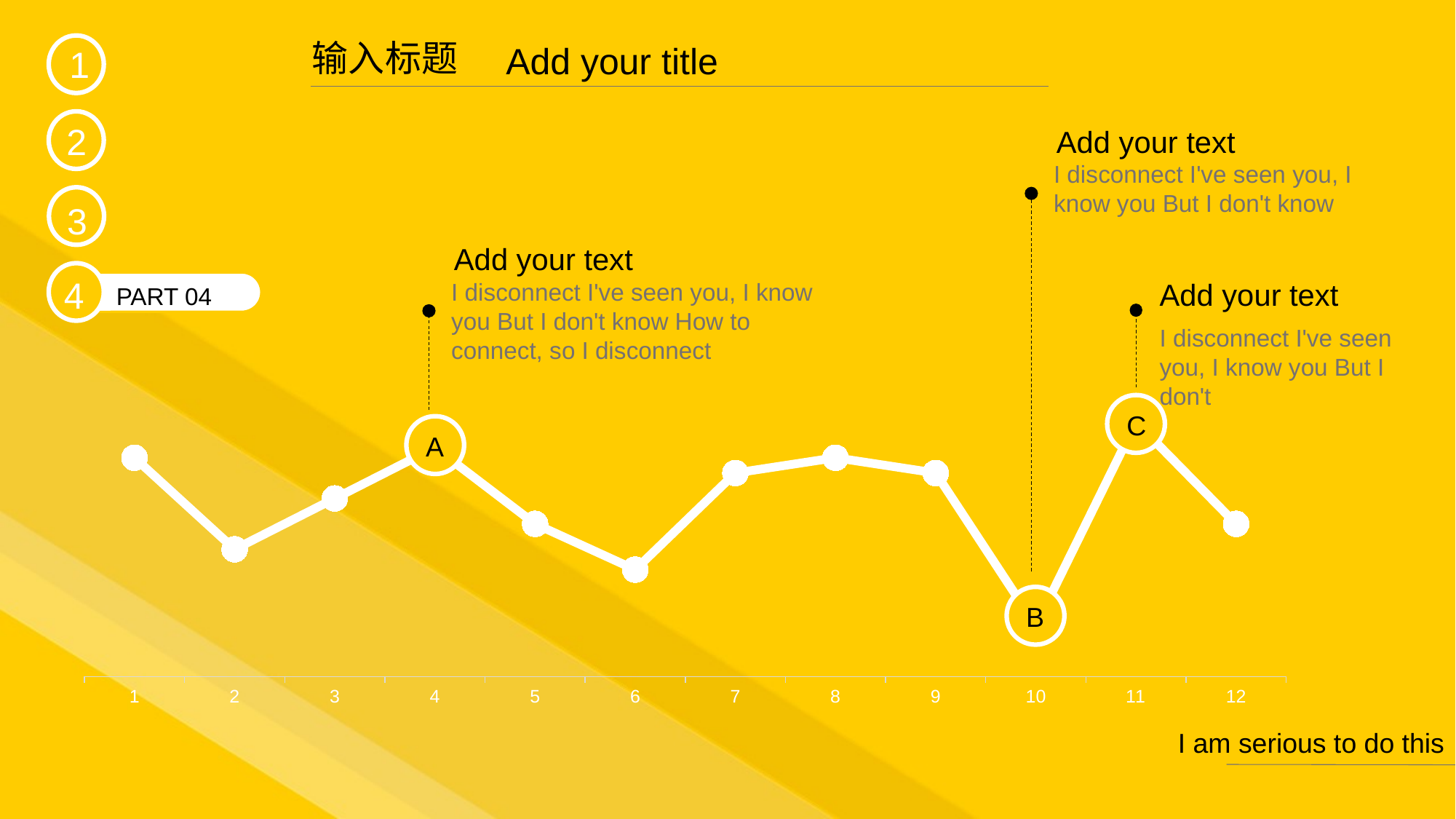

输入标题
Add your title

1
PART 04

2

3

4
Add your text
I disconnect I've seen you, I know you But I don't know
Add your text
I disconnect I've seen you, I know you But I don't know How to connect, so I disconnect

Add your text
I disconnect I've seen you, I know you But I don't

### Chart

| Category | 系列 1 |
|---|---|
| 1 | 4.3 |
| 2 | 2.5 |
| 3 | 3.5 |
| 4 | 4.5 |
| 5 | 3.0 |
| 6 | 2.1 |
| 7 | 4.0 |
| 8 | 4.3 |
| 9 | 4.0 |
| 10 | 1.0 |
| 11 | 5.0 |
| 12 | 3.0 |

C

A

B
I am serious to do this